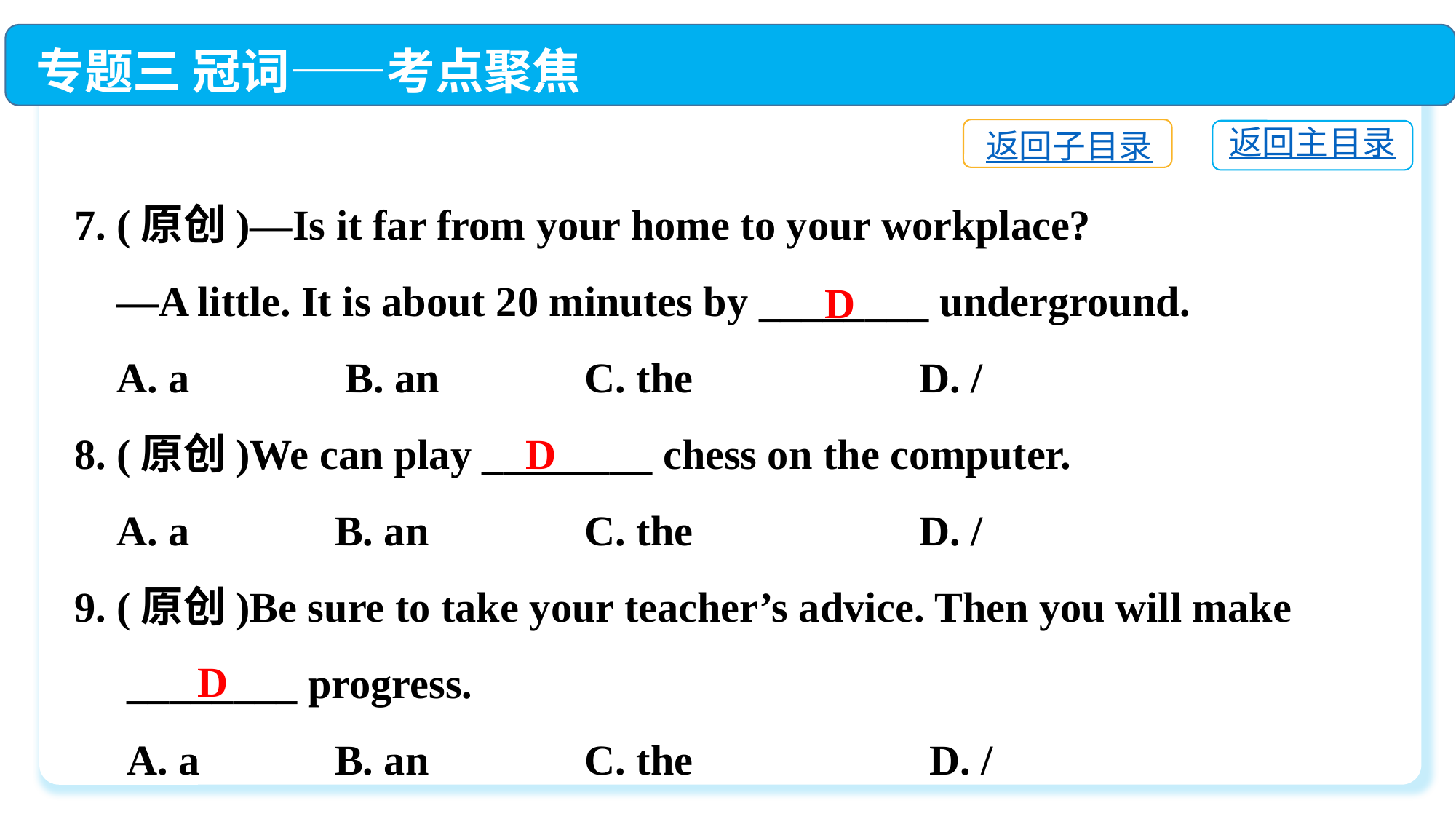

专题三 冠词——考点聚焦

返回子目录
返回主目录
7. (原创)—Is it far from your home to your workplace?
    —A little. It is about 20 minutes by ________ underground.
    A. a	     B. an	       C. the	                  D. /
8. (原创)We can play ________ chess on the computer.
    A. a	    B. an	       C. the	                  D. /
9. (原创)Be sure to take your teacher’s advice. Then you will make
     ________ progress.
     A. a	    B. an	       C. the	                   D. /

D
D
D